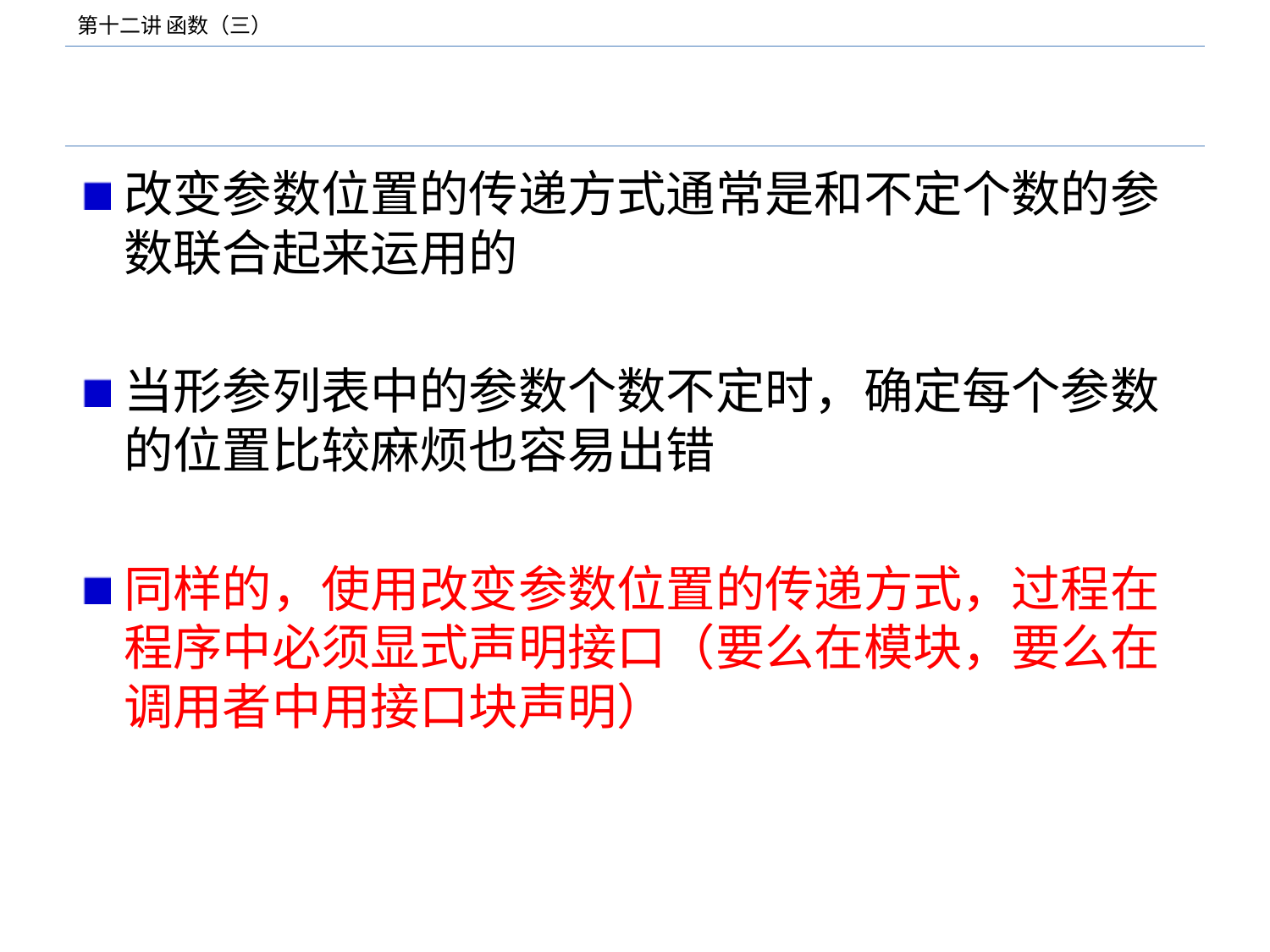

#
改变参数位置的传递方式通常是和不定个数的参数联合起来运用的

当形参列表中的参数个数不定时，确定每个参数的位置比较麻烦也容易出错

同样的，使用改变参数位置的传递方式，过程在程序中必须显式声明接口（要么在模块，要么在调用者中用接口块声明）